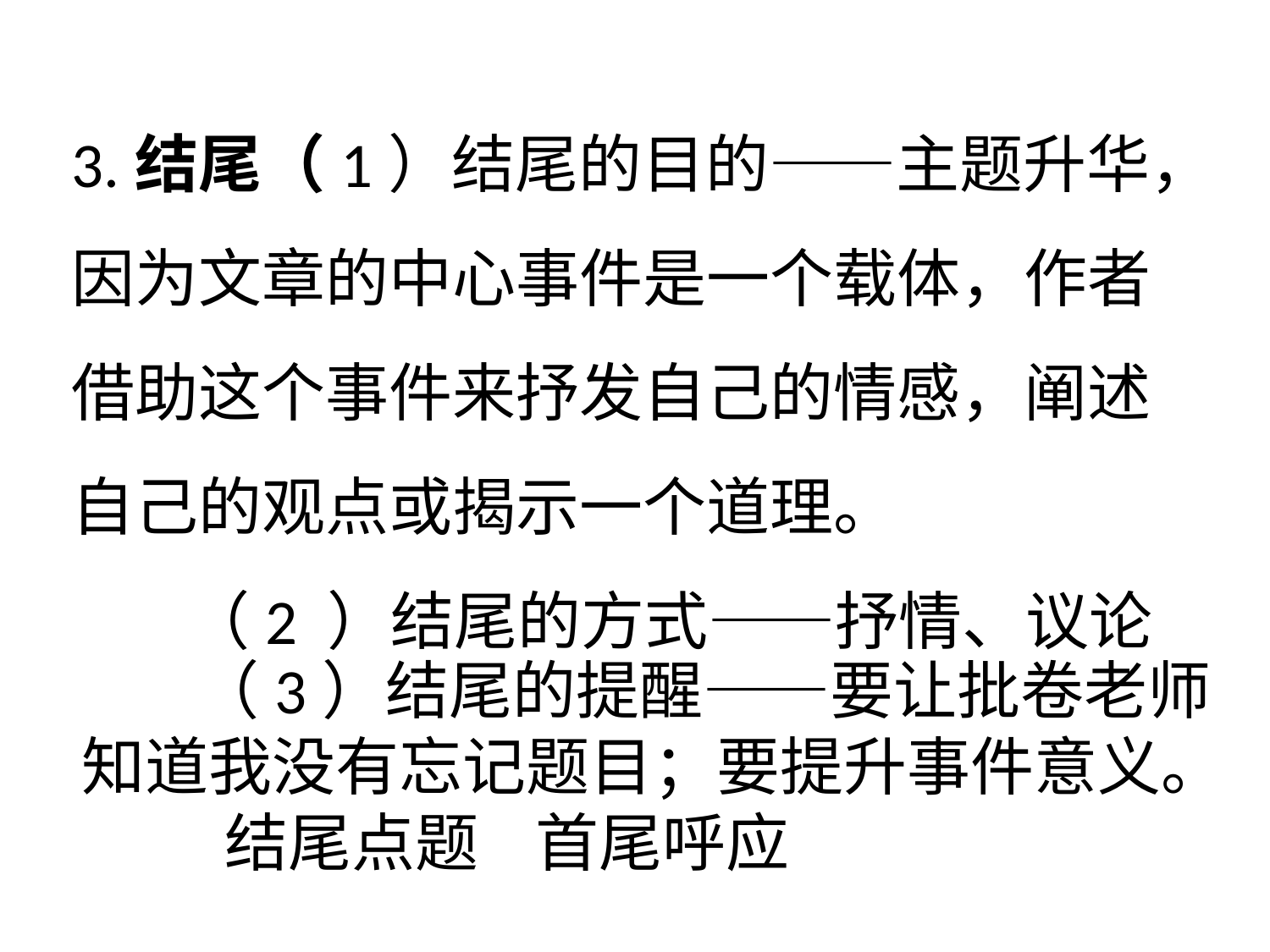

3.结尾（1）结尾的目的——主题升华，因为文章的中心事件是一个载体，作者借助这个事件来抒发自己的情感，阐述自己的观点或揭示一个道理。
       （2 ）结尾的方式——抒情、议论
       （3）结尾的提醒——要让批卷老师知道我没有忘记题目；要提升事件意义。
         结尾点题    首尾呼应